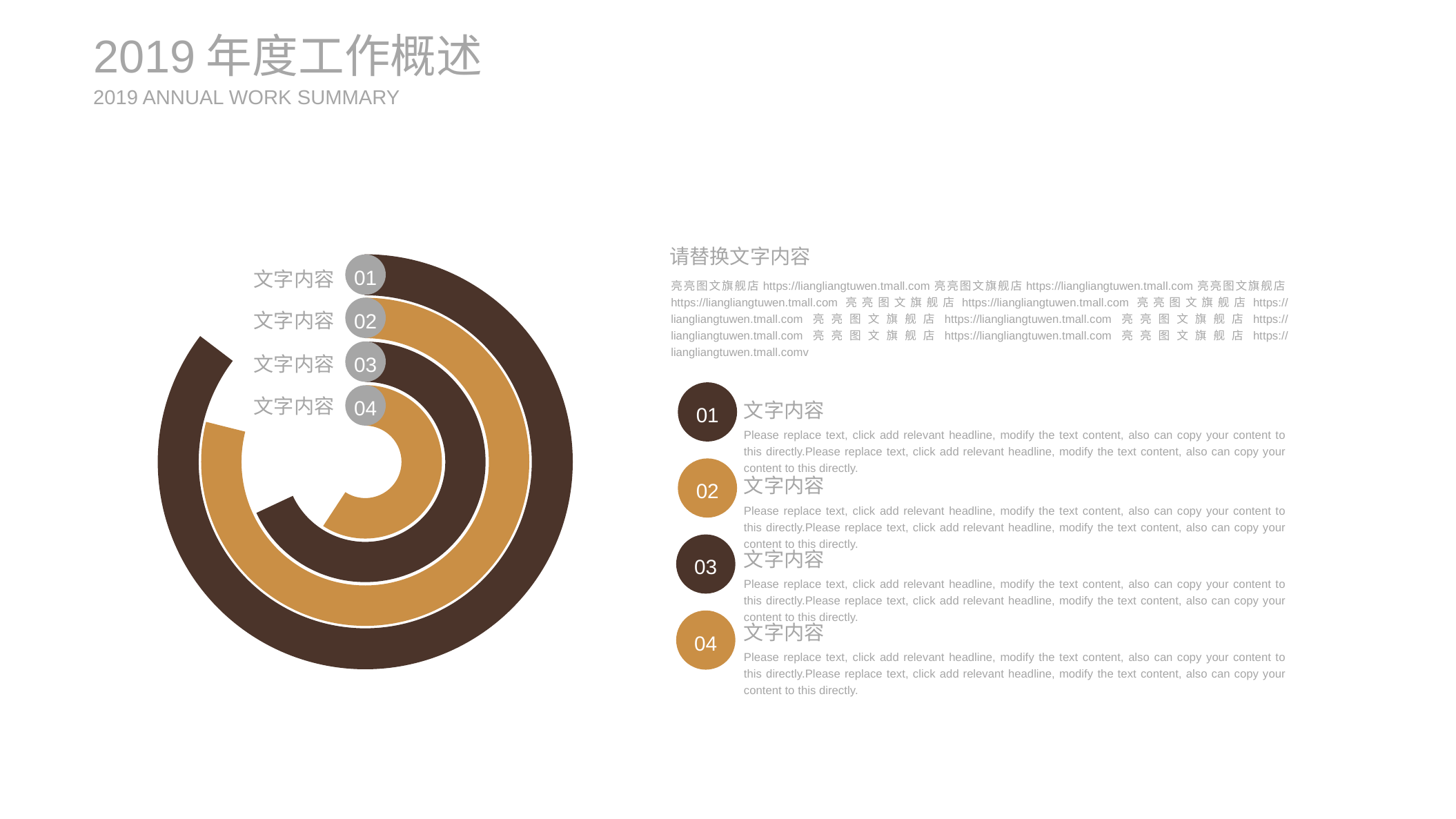

2019年度工作概述
2019 ANNUAL WORK SUMMARY
请替换文字内容

01
文字内容
亮亮图文旗舰店https://liangliangtuwen.tmall.com亮亮图文旗舰店https://liangliangtuwen.tmall.com亮亮图文旗舰店https://liangliangtuwen.tmall.com亮亮图文旗舰店https://liangliangtuwen.tmall.com亮亮图文旗舰店https://liangliangtuwen.tmall.com亮亮图文旗舰店https://liangliangtuwen.tmall.com亮亮图文旗舰店https://liangliangtuwen.tmall.com亮亮图文旗舰店https://liangliangtuwen.tmall.com亮亮图文旗舰店https://liangliangtuwen.tmall.comv
02

文字内容
03

文字内容
01

04
文字内容
文字内容
Please replace text, click add relevant headline, modify the text content, also can copy your content to this directly.Please replace text, click add relevant headline, modify the text content, also can copy your content to this directly.
02
文字内容
Please replace text, click add relevant headline, modify the text content, also can copy your content to this directly.Please replace text, click add relevant headline, modify the text content, also can copy your content to this directly.
03
文字内容
Please replace text, click add relevant headline, modify the text content, also can copy your content to this directly.Please replace text, click add relevant headline, modify the text content, also can copy your content to this directly.
04
文字内容
Please replace text, click add relevant headline, modify the text content, also can copy your content to this directly.Please replace text, click add relevant headline, modify the text content, also can copy your content to this directly.